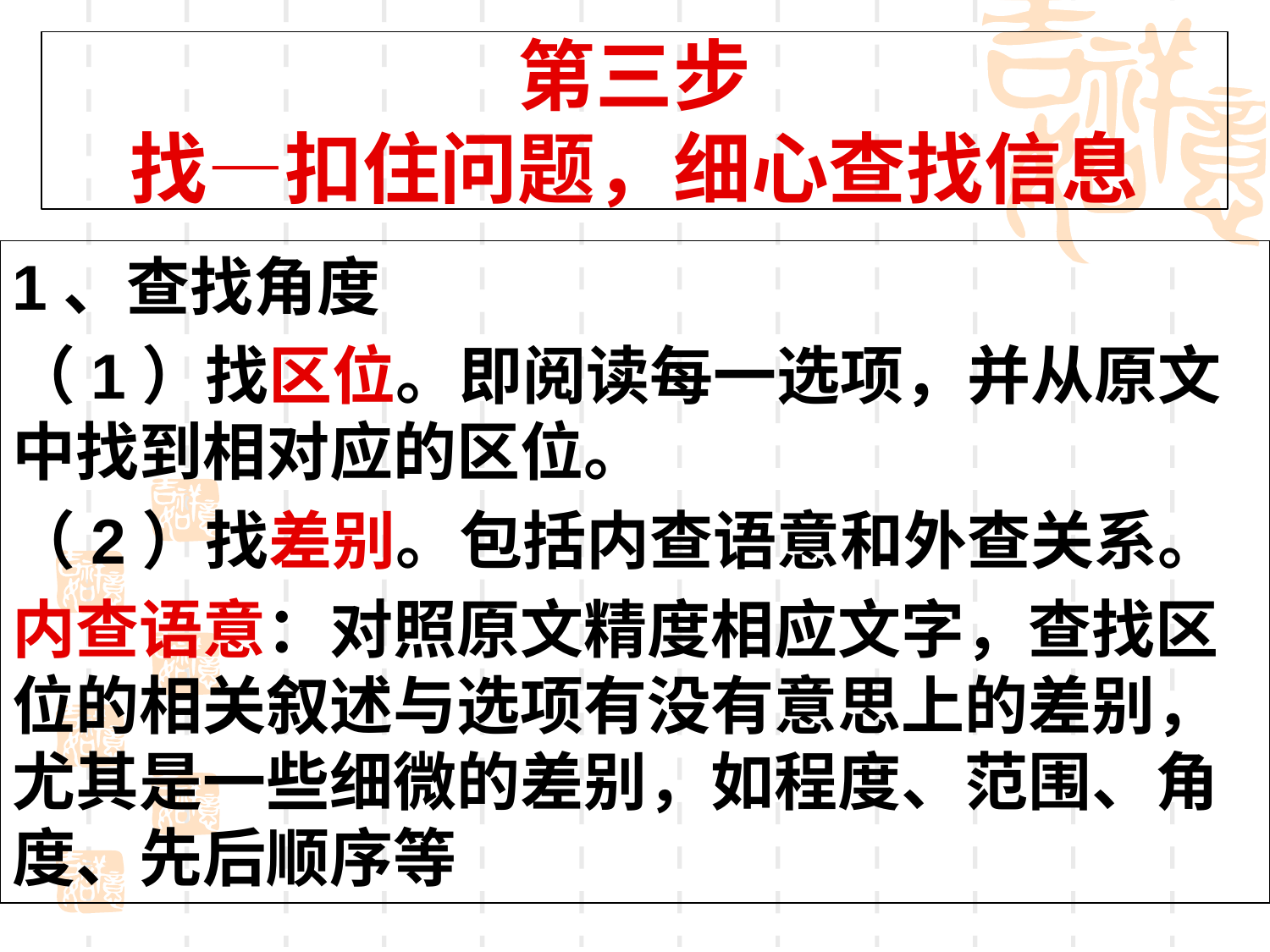

# 第三步 找—扣住问题，细心查找信息
1、查找角度
（1）找区位。即阅读每一选项，并从原文中找到相对应的区位。
（2）找差别。包括内查语意和外查关系。
内查语意：对照原文精度相应文字，查找区位的相关叙述与选项有没有意思上的差别，尤其是一些细微的差别，如程度、范围、角度、先后顺序等